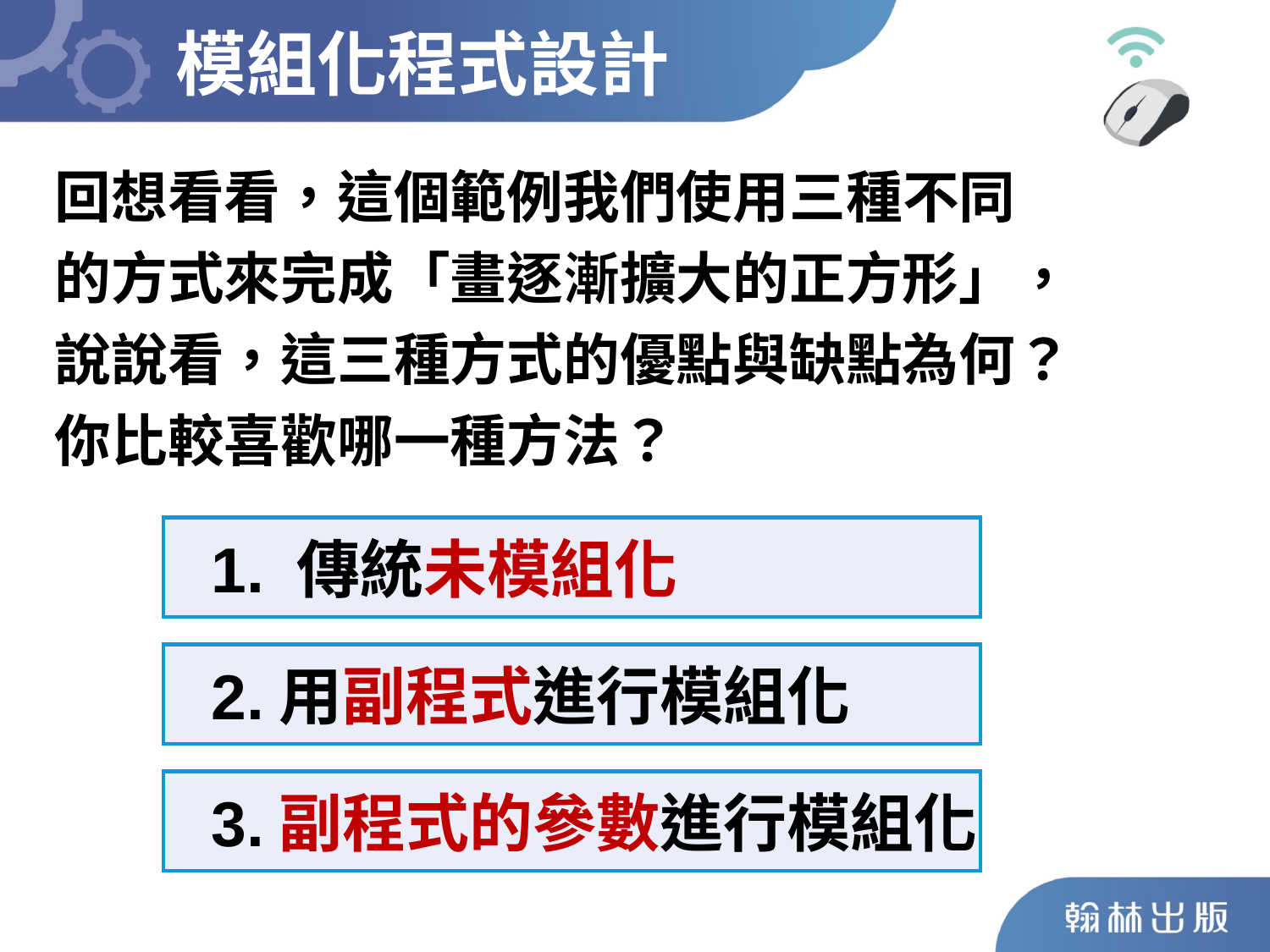

模組化程式設計
回想看看，這個範例我們使用三種不同的方式來完成「畫逐漸擴大的正方形」，說說看，這三種方式的優點與缺點為何？你比較喜歡哪一種方法？

  1. 傳統未模組化
  2.用副程式進行模組化
  3.副程式的參數進行模組化